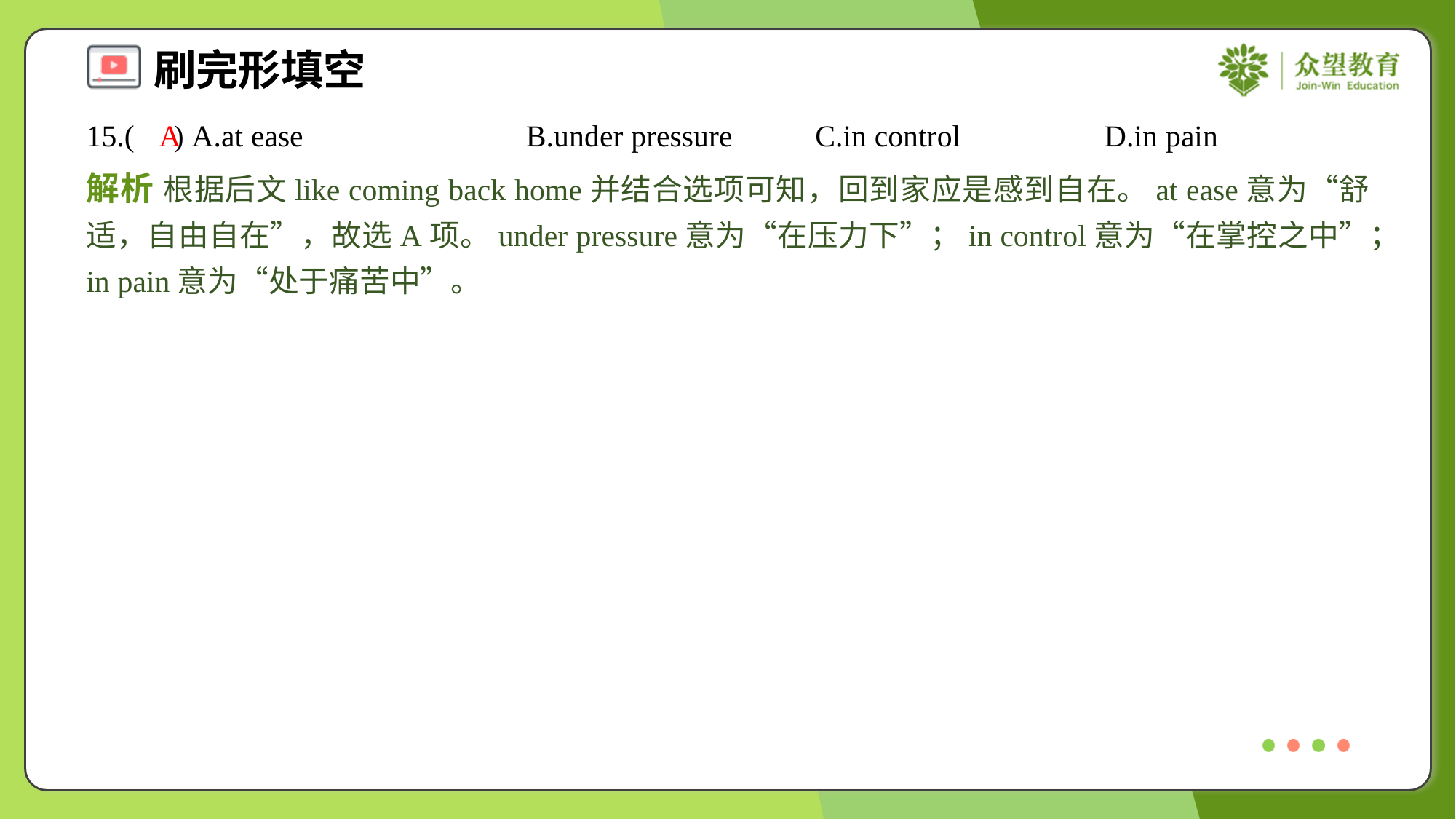

15.(     ) A.at ease	B.under pressure	C.in control	D.in pain
A
解析 根据后文like coming back home并结合选项可知，回到家应是感到自在。at ease意为“舒适，自由自在”，故选A项。under pressure意为“在压力下”；in control意为“在掌控之中”；in pain意为“处于痛苦中”。